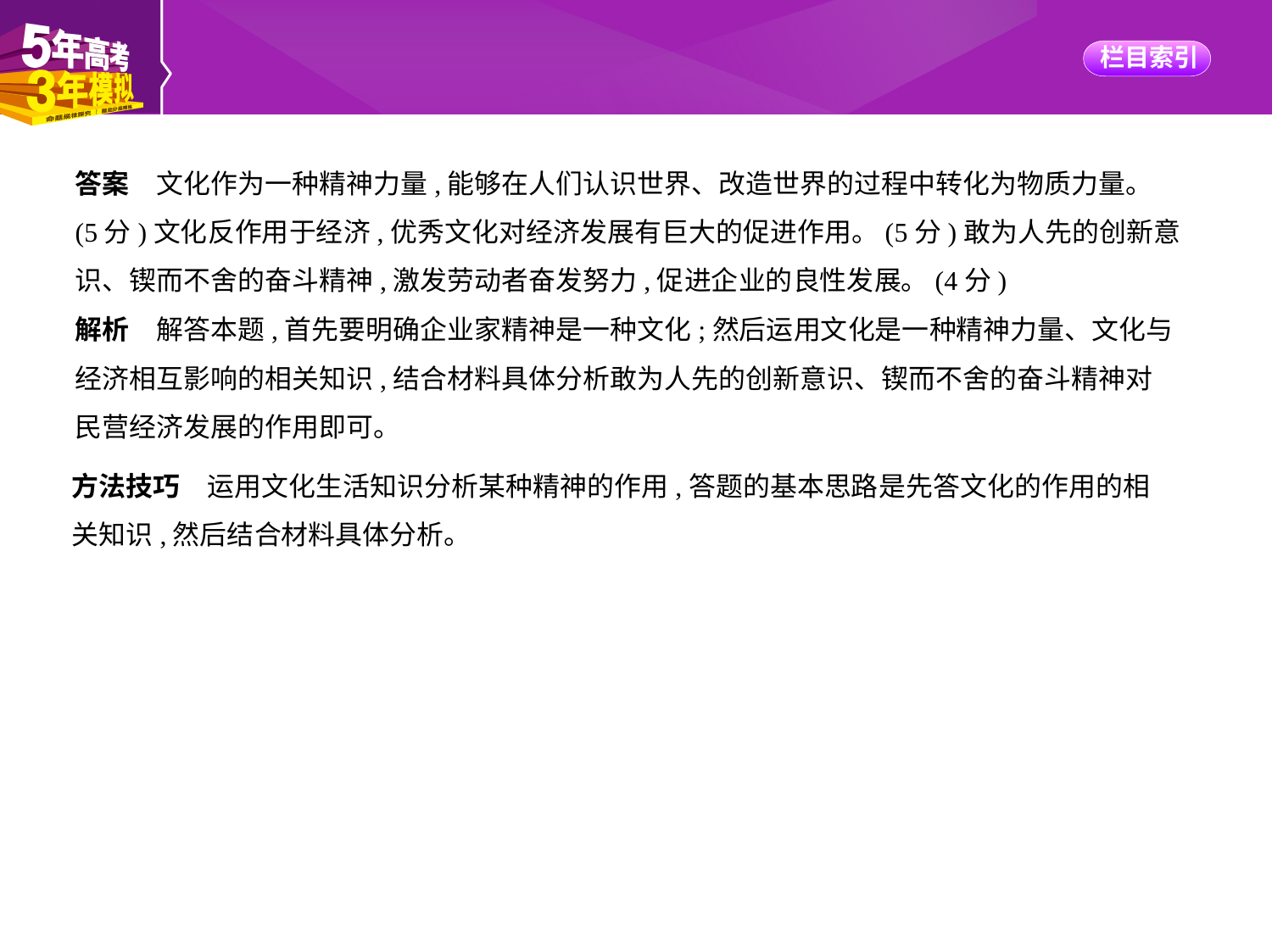

答案　文化作为一种精神力量,能够在人们认识世界、改造世界的过程中转化为物质力量。
(5分)文化反作用于经济,优秀文化对经济发展有巨大的促进作用。(5分)敢为人先的创新意
识、锲而不舍的奋斗精神,激发劳动者奋发努力,促进企业的良性发展。(4分)
解析　解答本题,首先要明确企业家精神是一种文化;然后运用文化是一种精神力量、文化与
经济相互影响的相关知识,结合材料具体分析敢为人先的创新意识、锲而不舍的奋斗精神对
民营经济发展的作用即可。
方法技巧　运用文化生活知识分析某种精神的作用,答题的基本思路是先答文化的作用的相
关知识,然后结合材料具体分析。